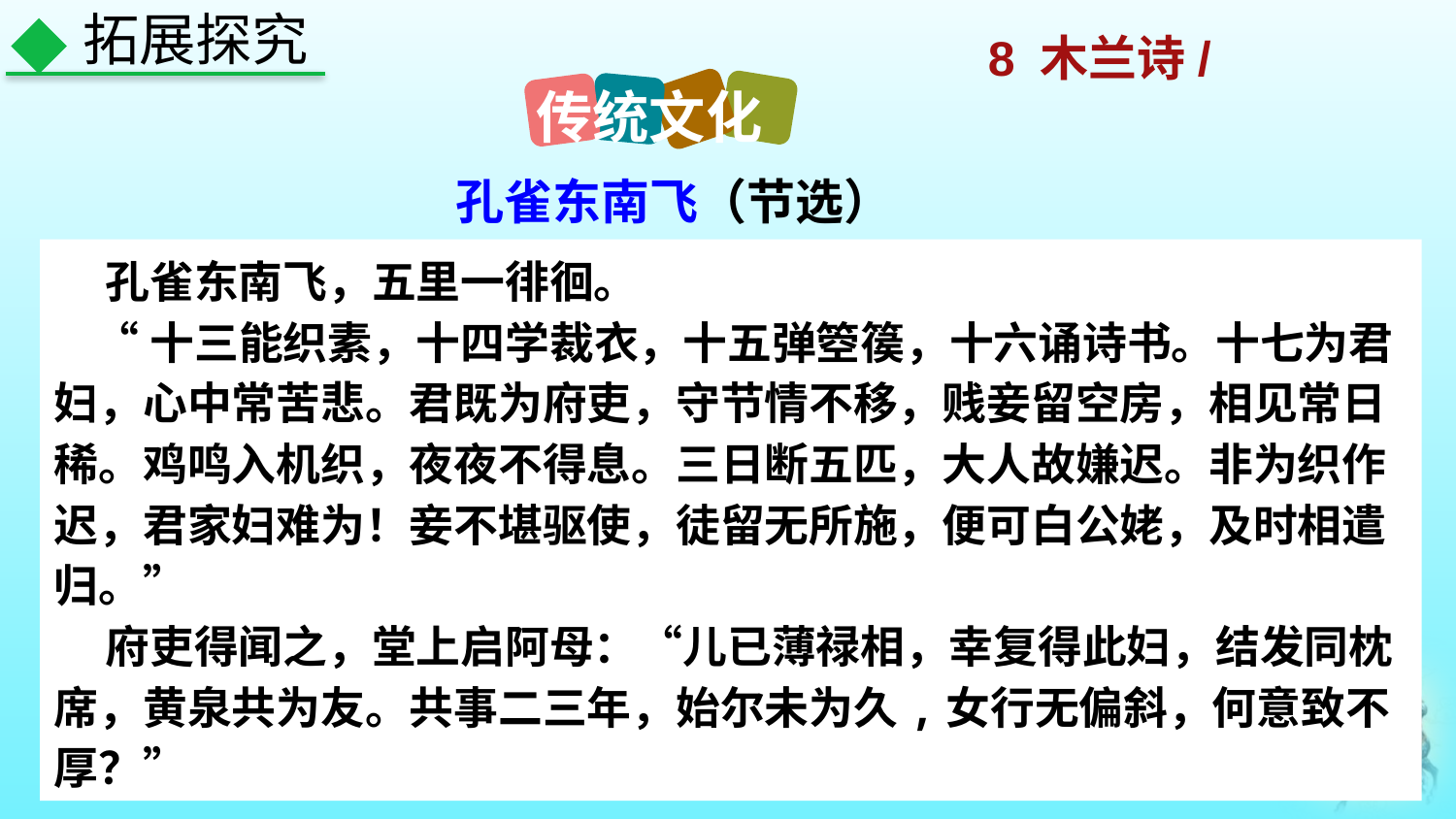

拓展探究

传统文化

孔雀东南飞（节选）
    孔雀东南飞，五里一徘徊。
    “十三能织素，十四学裁衣，十五弹箜篌，十六诵诗书。十七为君妇，心中常苦悲。君既为府吏，守节情不移，贱妾留空房，相见常日稀。鸡鸣入机织，夜夜不得息。三日断五匹，大人故嫌迟。非为织作迟，君家妇难为！妾不堪驱使，徒留无所施，便可白公姥，及时相遣归。”
    府吏得闻之，堂上启阿母：“儿已薄禄相，幸复得此妇，结发同枕席，黄泉共为友。共事二三年，始尔未为久,女行无偏斜，何意致不厚？”